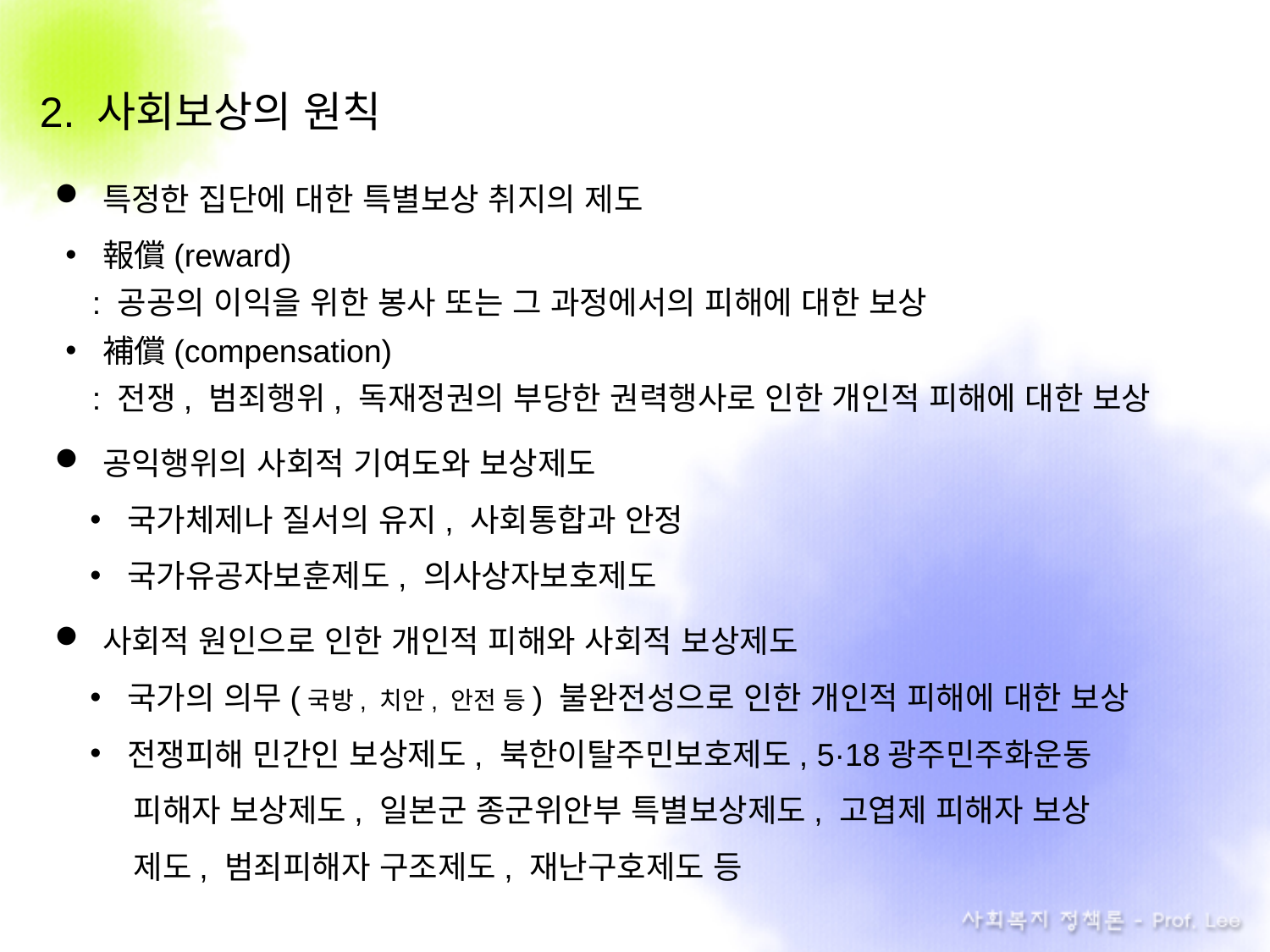

2. 사회보상의 원칙

특정한 집단에 대한 특별보상 취지의 제도
報償(reward)
   : 공공의 이익을 위한 봉사 또는 그 과정에서의 피해에 대한 보상
補償(compensation)
   : 전쟁, 범죄행위, 독재정권의 부당한 권력행사로 인한 개인적 피해에 대한 보상
공익행위의 사회적 기여도와 보상제도
국가체제나 질서의 유지, 사회통합과 안정
국가유공자보훈제도, 의사상자보호제도
사회적 원인으로 인한 개인적 피해와 사회적 보상제도
국가의 의무(국방, 치안, 안전 등) 불완전성으로 인한 개인적 피해에 대한 보상
전쟁피해 민간인 보상제도, 북한이탈주민보호제도, 5·18광주민주화운동
  . 피해자 보상제도, 일본군 종군위안부 특별보상제도, 고엽제 피해자 보상
  . 제도, 범죄피해자 구조제도, 재난구호제도 등